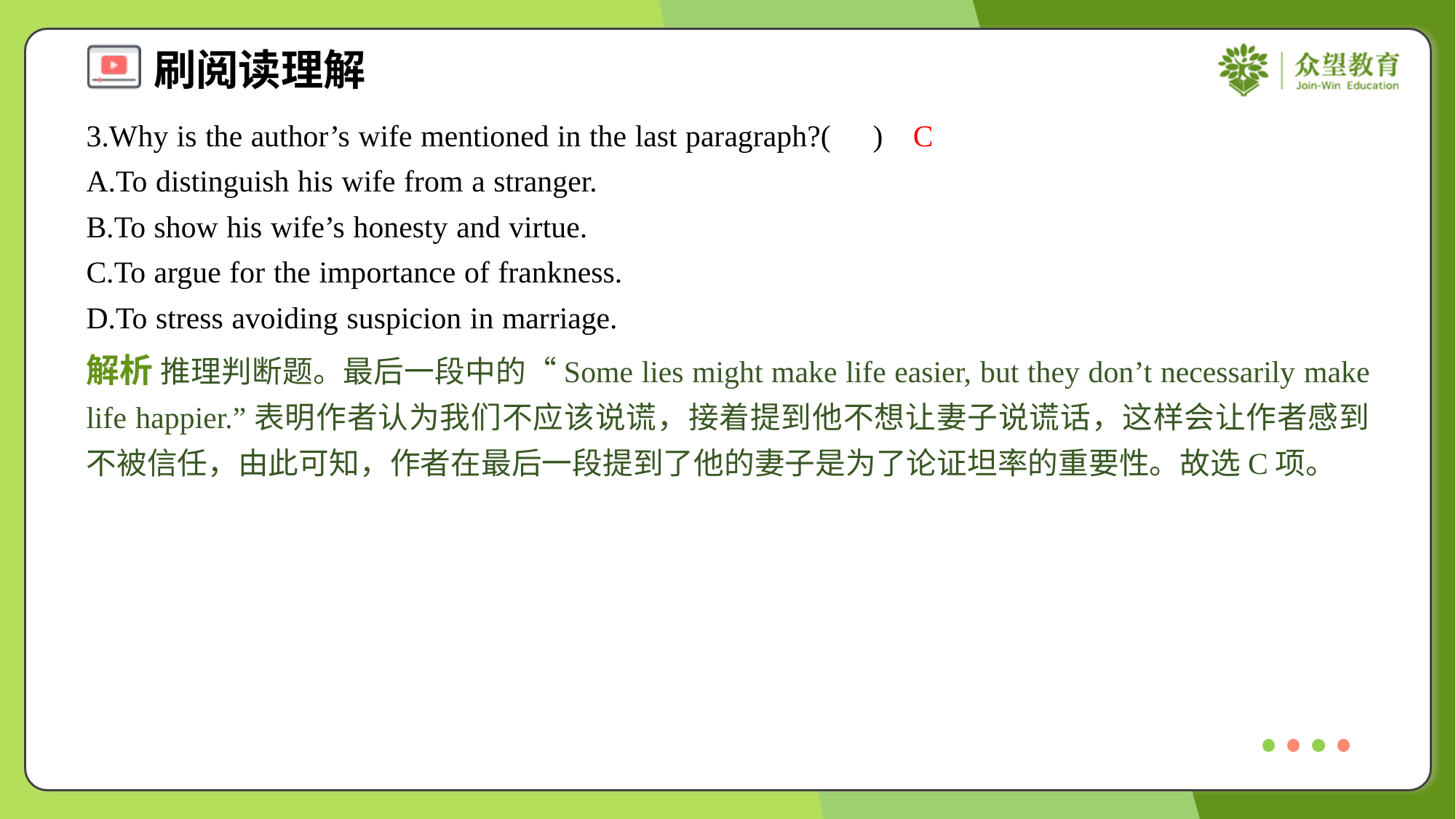

3.Why is the author’s wife mentioned in the last paragraph?(     )
C
A.To distinguish his wife from a stranger.
B.To show his wife’s honesty and virtue.
C.To argue for the importance of frankness.
D.To stress avoiding suspicion in marriage.
解析 推理判断题。最后一段中的“Some lies might make life easier, but they don’t necessarily make life happier.”表明作者认为我们不应该说谎，接着提到他不想让妻子说谎话，这样会让作者感到不被信任，由此可知，作者在最后一段提到了他的妻子是为了论证坦率的重要性。故选C项。